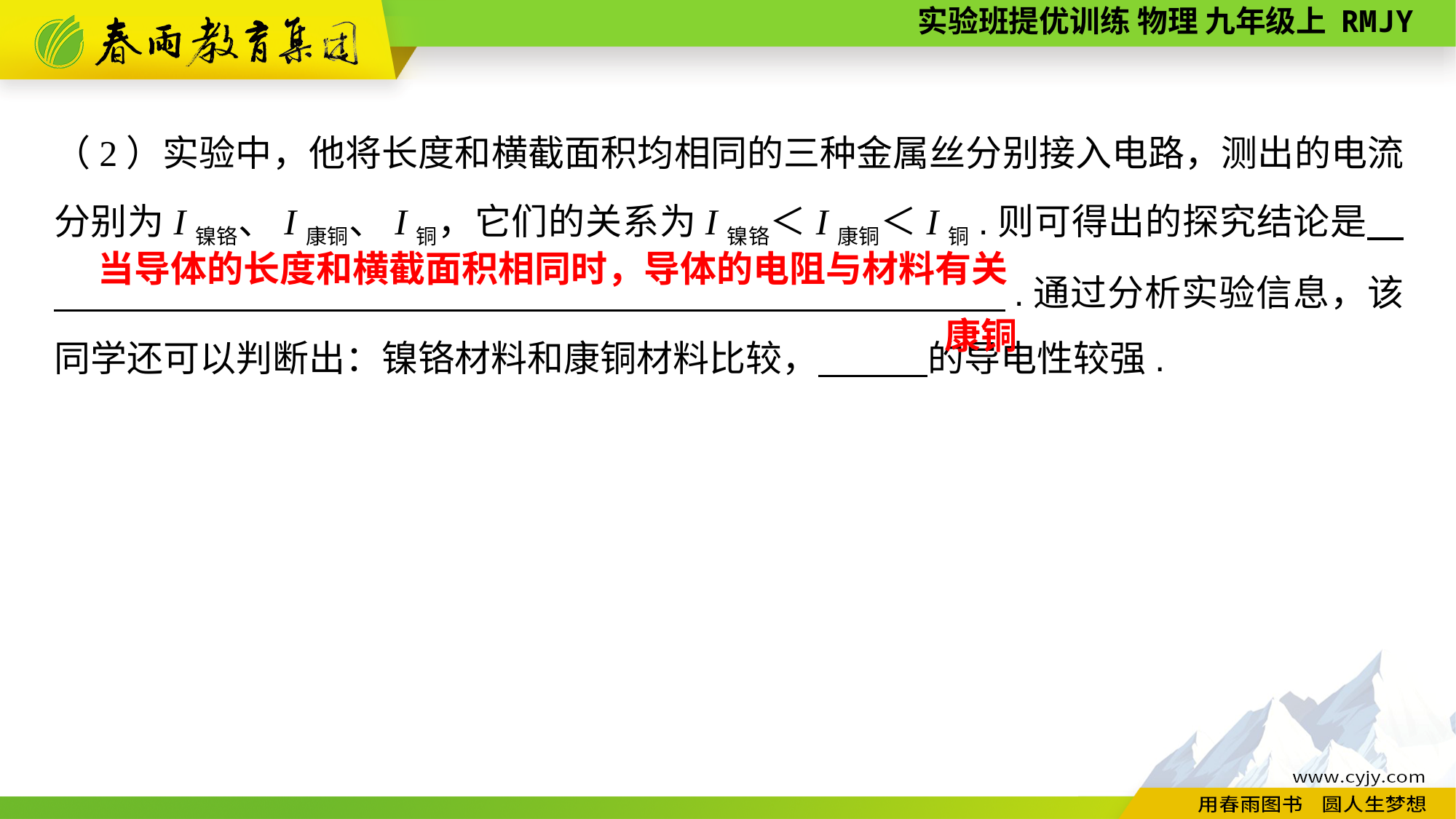

（2）实验中，他将长度和横截面积均相同的三种金属丝分别接入电路，测出的电流分别为I镍铬、I康铜、I铜，它们的关系为I镍铬＜I康铜＜I铜.则可得出的探究结论是　　　　　　　　　　　　　　　　　　　　　　　　           .通过分析实验信息，该同学还可以判断出：镍铬材料和康铜材料比较，　　　的导电性较强.
当导体的长度和横截面积相同时，导体的电阻与材料有关
康铜